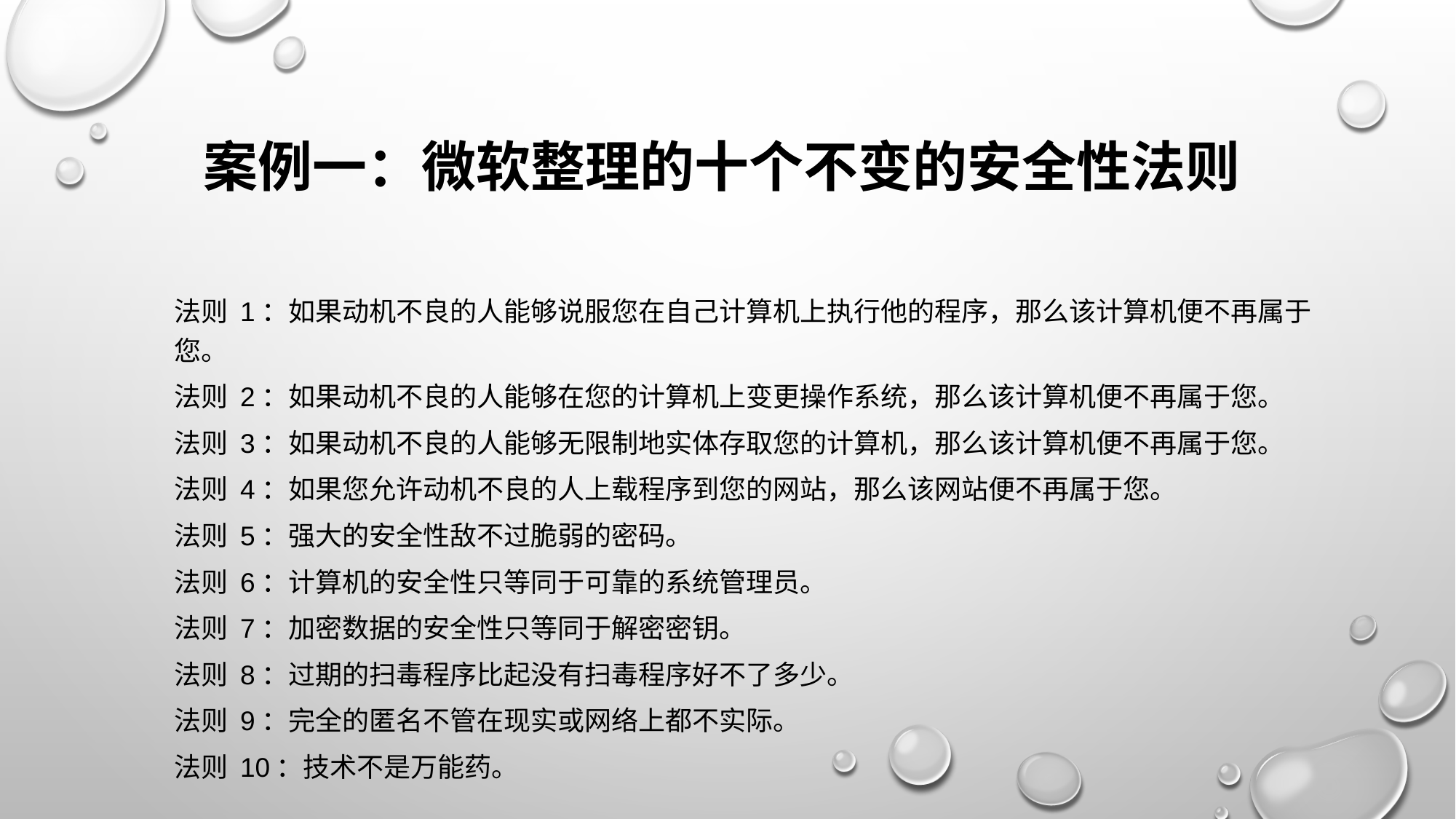

# 案例一：微软整理的十个不变的安全性法则
法则 1：如果动机不良的人能够说服您在自己计算机上执行他的程序，那么该计算机便不再属于您。
法则 2：如果动机不良的人能够在您的计算机上变更操作系统，那么该计算机便不再属于您。
法则 3：如果动机不良的人能够无限制地实体存取您的计算机，那么该计算机便不再属于您。
法则 4：如果您允许动机不良的人上载程序到您的网站，那么该网站便不再属于您。
法则 5：强大的安全性敌不过脆弱的密码。
法则 6：计算机的安全性只等同于可靠的系统管理员。
法则 7：加密数据的安全性只等同于解密密钥。
法则 8：过期的扫毒程序比起没有扫毒程序好不了多少。
法则 9：完全的匿名不管在现实或网络上都不实际。
法则 10：技术不是万能药。